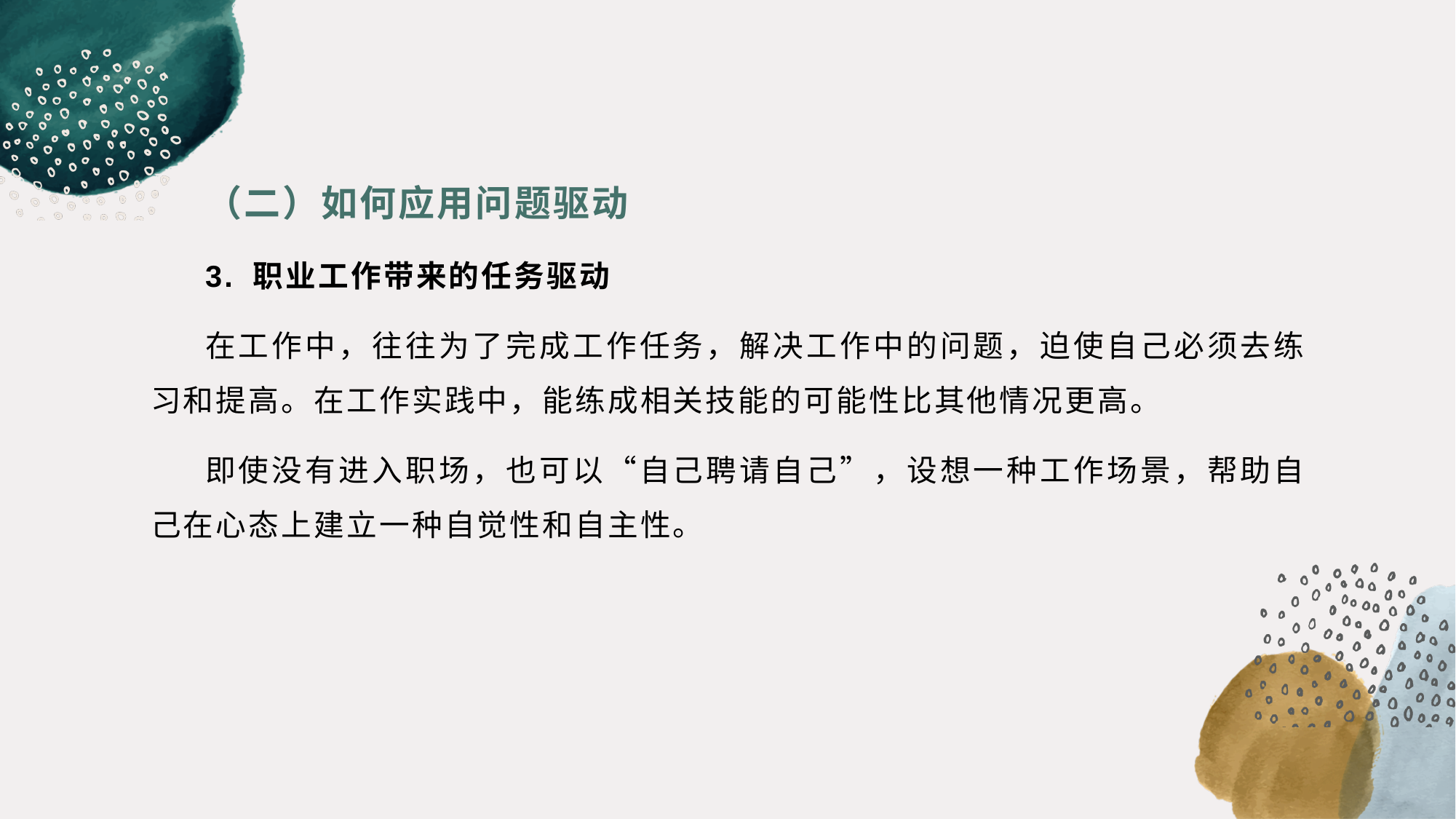

（二）如何应用问题驱动
3. 职业工作带来的任务驱动
在工作中，往往为了完成工作任务，解决工作中的问题，迫使自己必须去练习和提高。在工作实践中，能练成相关技能的可能性比其他情况更高。
即使没有进入职场，也可以“自己聘请自己”，设想一种工作场景，帮助自己在心态上建立一种自觉性和自主性。